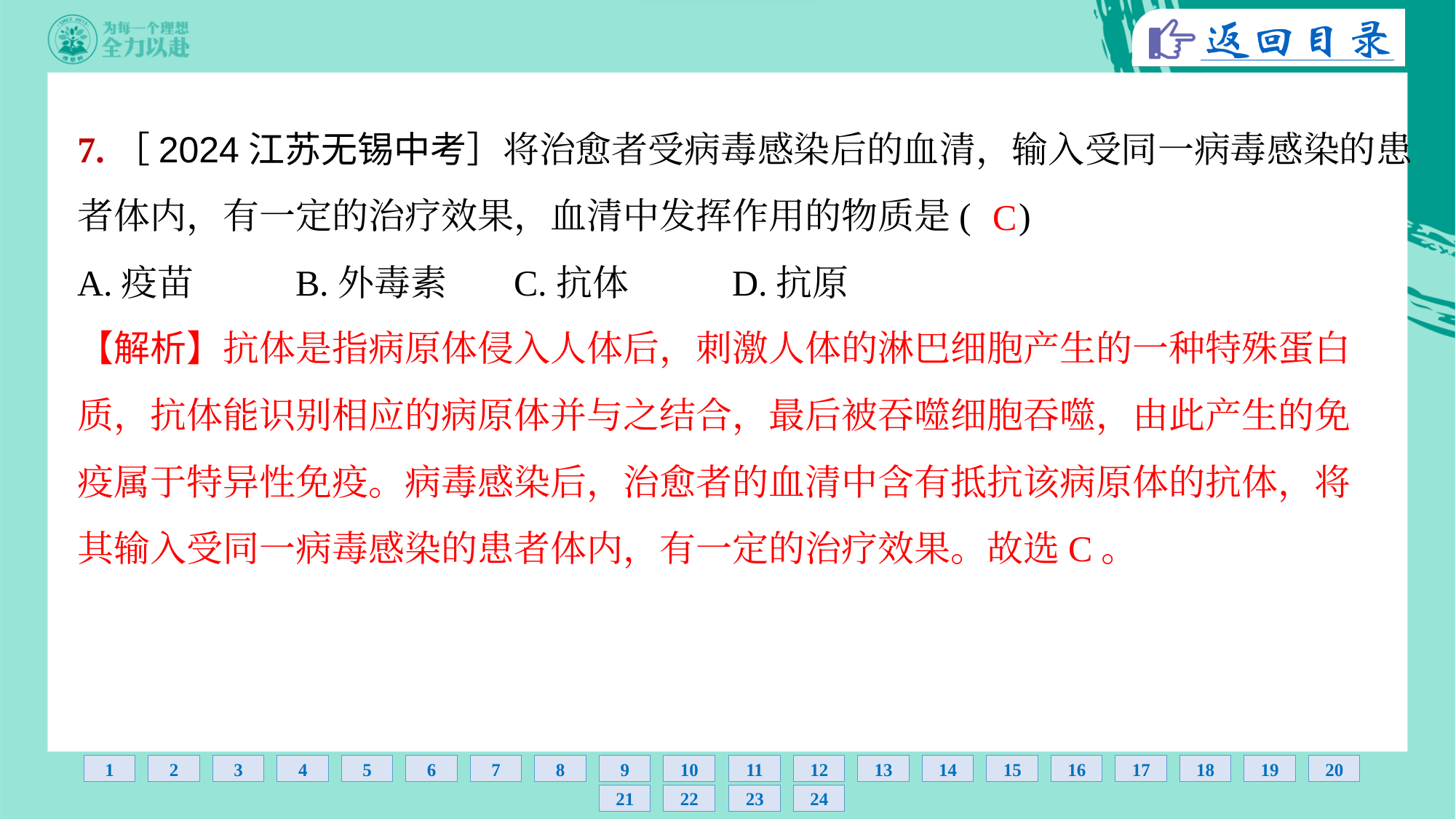

7.［2024江苏无锡中考］将治愈者受病毒感染后的血清，输入受同一病毒感染的患
者体内，有一定的治疗效果，血清中发挥作用的物质是(     )
C
A.疫苗	B.外毒素	C.抗体	D.抗原
【解析】抗体是指病原体侵入人体后，刺激人体的淋巴细胞产生的一种特殊蛋白
质，抗体能识别相应的病原体并与之结合，最后被吞噬细胞吞噬，由此产生的免
疫属于特异性免疫。病毒感染后，治愈者的血清中含有抵抗该病原体的抗体，将
其输入受同一病毒感染的患者体内，有一定的治疗效果。故选C。